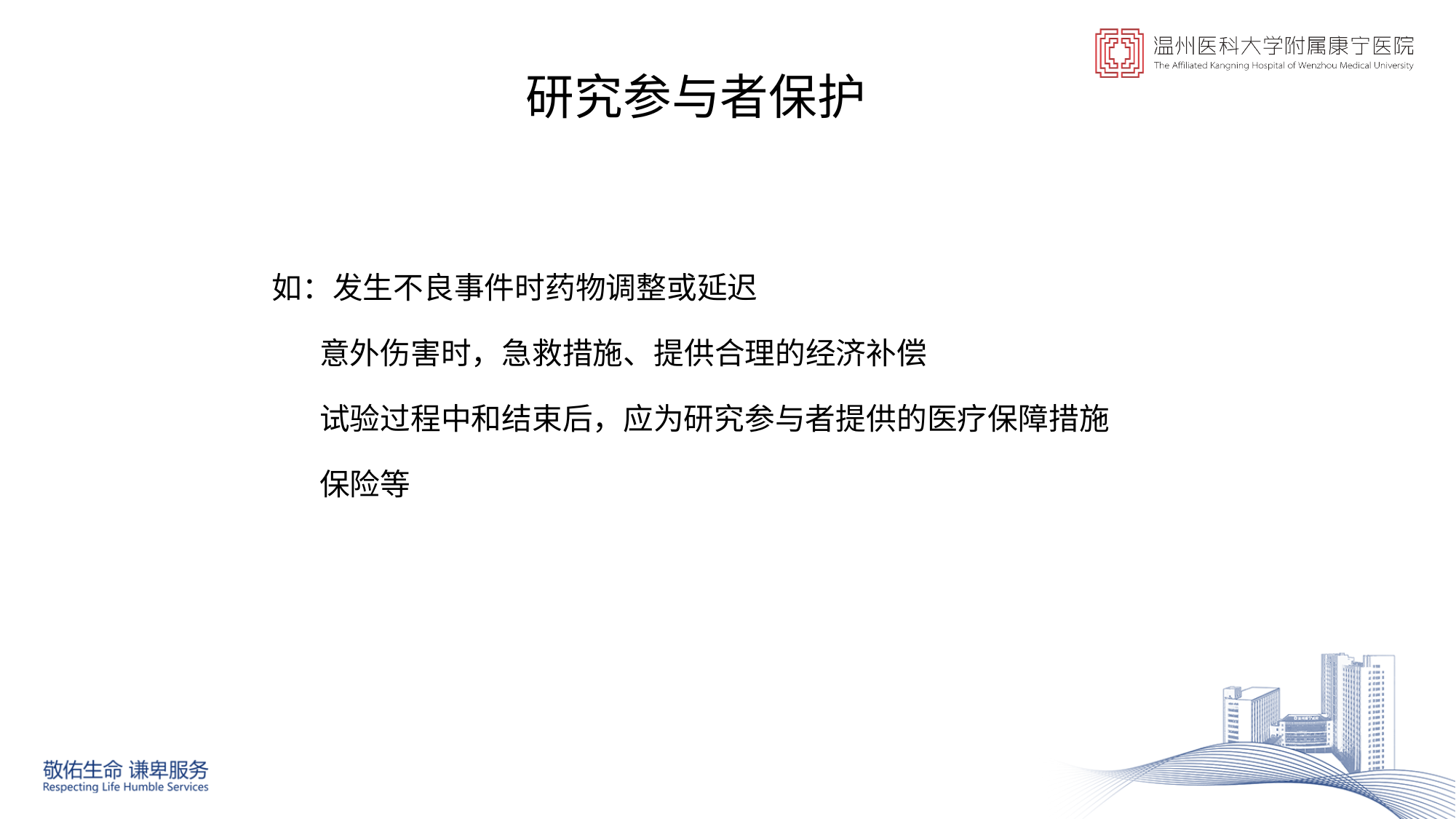

研究参与者保护
如：发生不良事件时药物调整或延迟
      意外伤害时，急救措施、提供合理的经济补偿
      试验过程中和结束后，应为研究参与者提供的医疗保障措施
      保险等